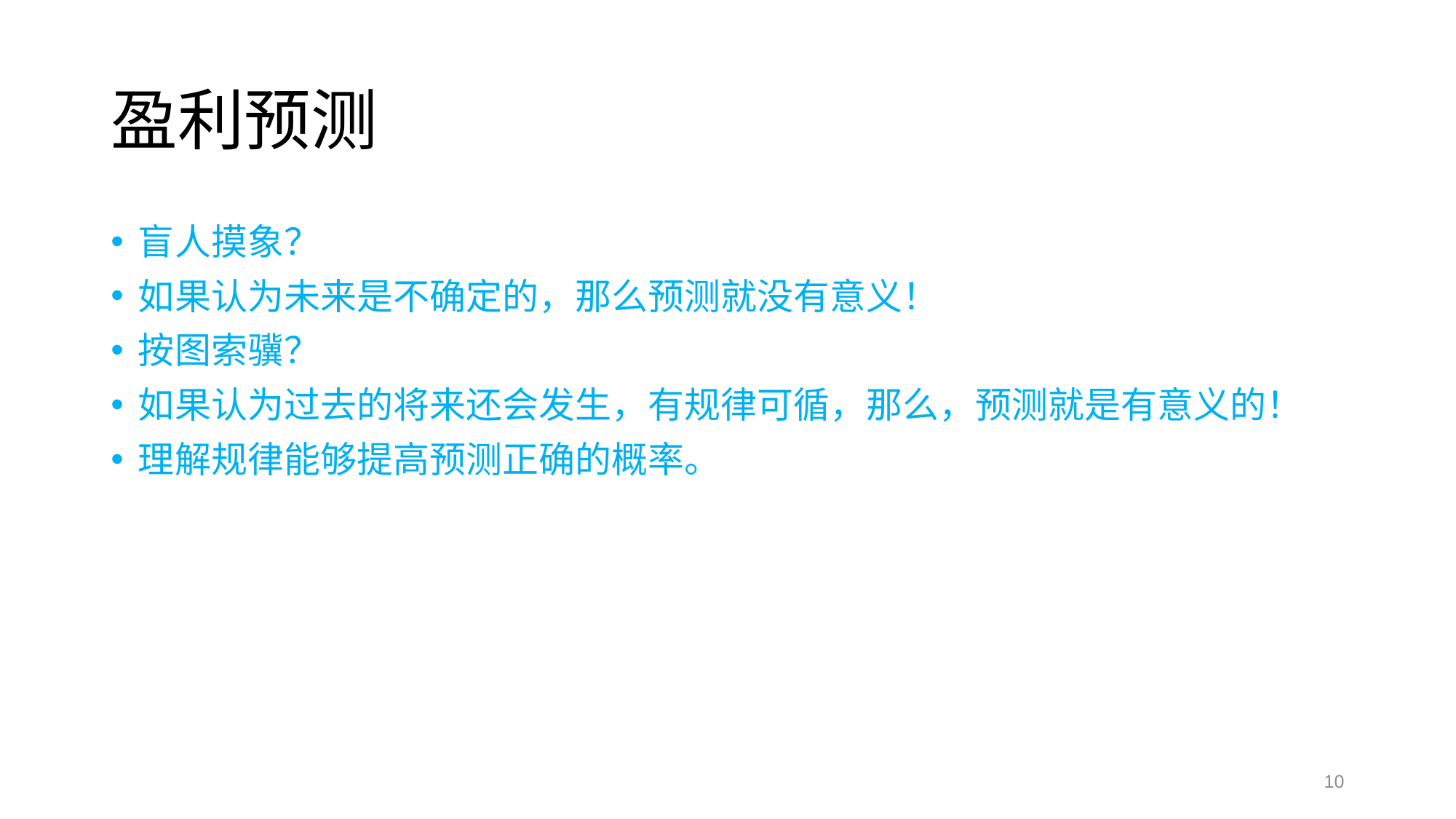

# 盈利预测
盲人摸象？
如果认为未来是不确定的，那么预测就没有意义！
按图索骥？
如果认为过去的将来还会发生，有规律可循，那么，预测就是有意义的！
理解规律能够提高预测正确的概率。
10